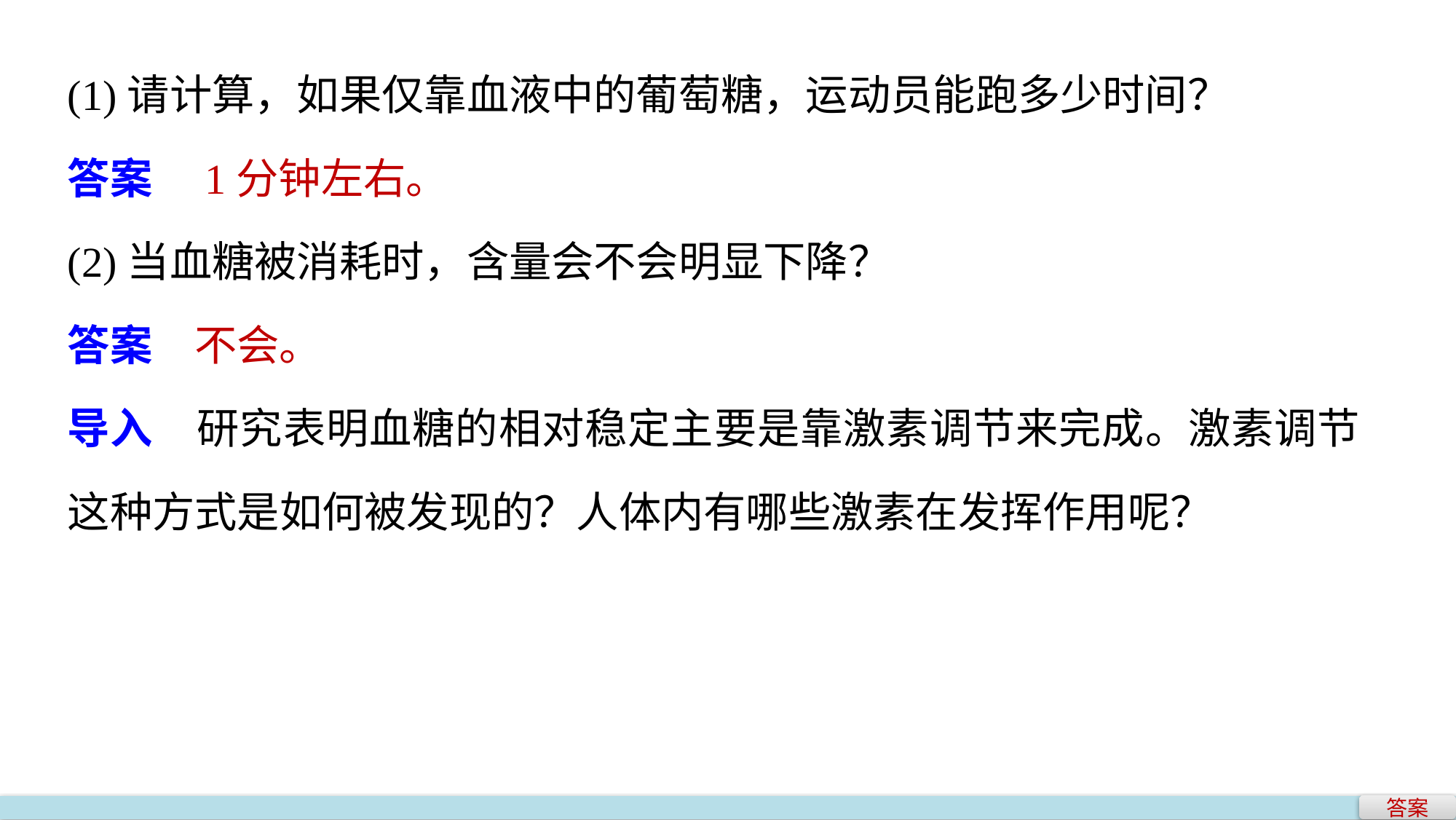

(1)请计算，如果仅靠血液中的葡萄糖，运动员能跑多少时间？
答案　1分钟左右。
(2)当血糖被消耗时，含量会不会明显下降？
答案　不会。
导入　研究表明血糖的相对稳定主要是靠激素调节来完成。激素调节这种方式是如何被发现的？人体内有哪些激素在发挥作用呢？
答案